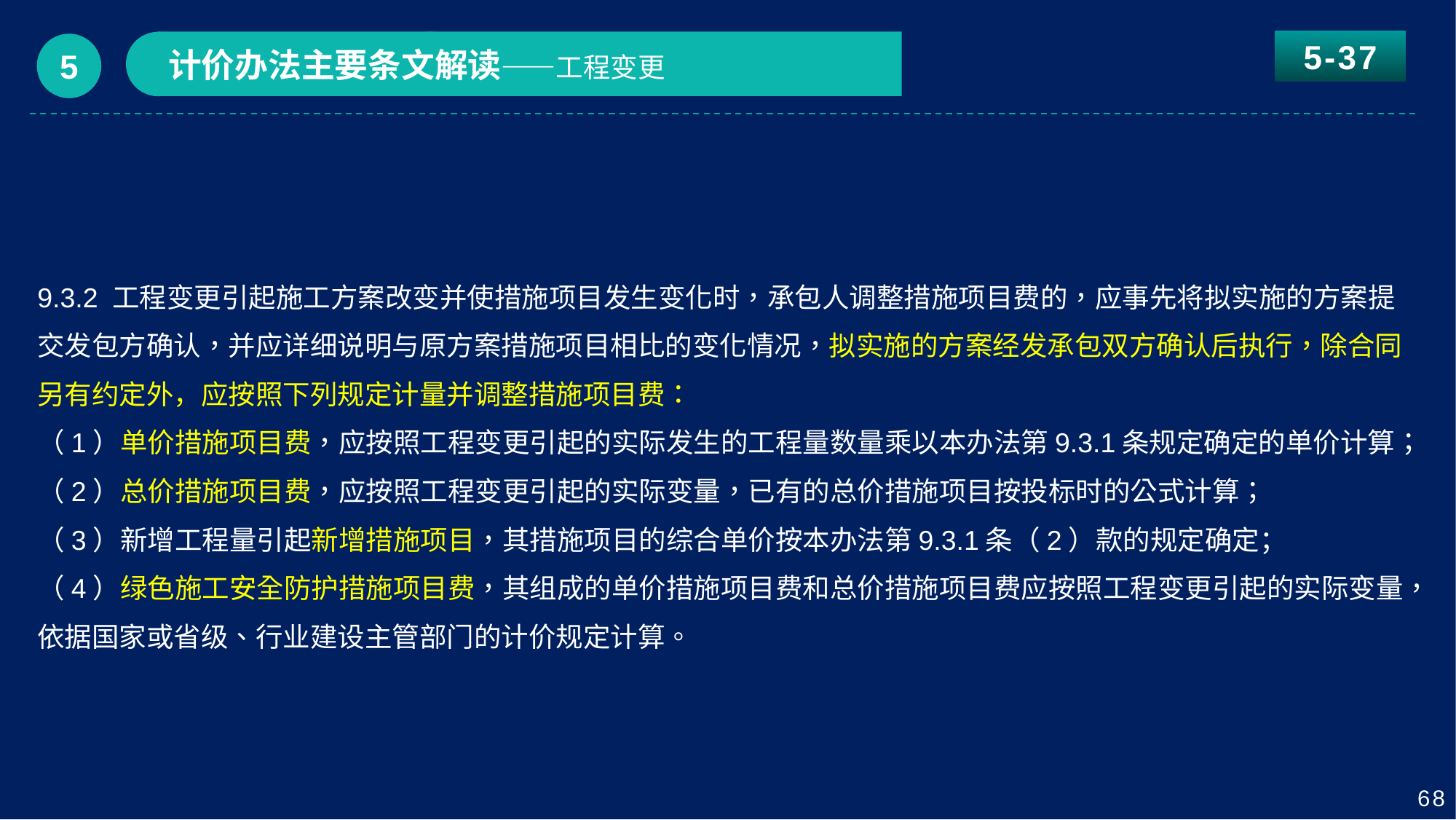

5-37
计价办法主要条文解读——工程变更

5
9.3.2 工程变更引起施工方案改变并使措施项目发生变化时，承包人调整措施项目费的，应事先将拟实施的方案提交发包方确认，并应详细说明与原方案措施项目相比的变化情况，拟实施的方案经发承包双方确认后执行，除合同另有约定外，应按照下列规定计量并调整措施项目费：
（1）单价措施项目费，应按照工程变更引起的实际发生的工程量数量乘以本办法第9.3.1条规定确定的单价计算；
（2）总价措施项目费，应按照工程变更引起的实际变量，已有的总价措施项目按投标时的公式计算；
（3）新增工程量引起新增措施项目，其措施项目的综合单价按本办法第9.3.1条（2）款的规定确定；
（4）绿色施工安全防护措施项目费，其组成的单价措施项目费和总价措施项目费应按照工程变更引起的实际变量，依据国家或省级、行业建设主管部门的计价规定计算。
68